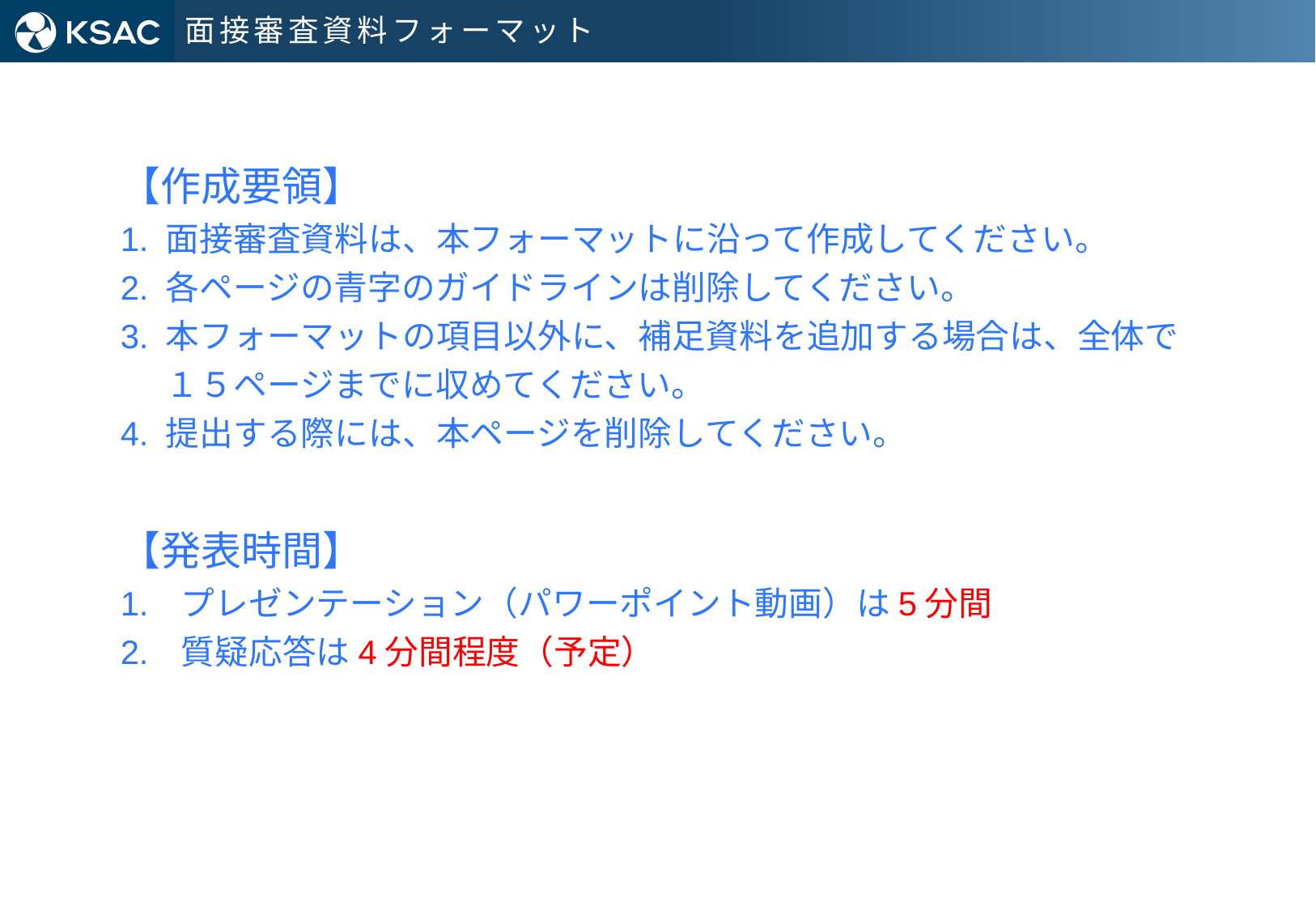

面接審査資料フォーマット
【作成要領】
面接審査資料は、本フォーマットに沿って作成してください。
各ページの青字のガイドラインは削除してください。
本フォーマットの項目以外に、補足資料を追加する場合は、全体で１５ページまでに収めてください。
提出する際には、本ページを削除してください。
【発表時間】
プレゼンテーション（パワーポイント動画）は5分間
質疑応答は4分間程度（予定）